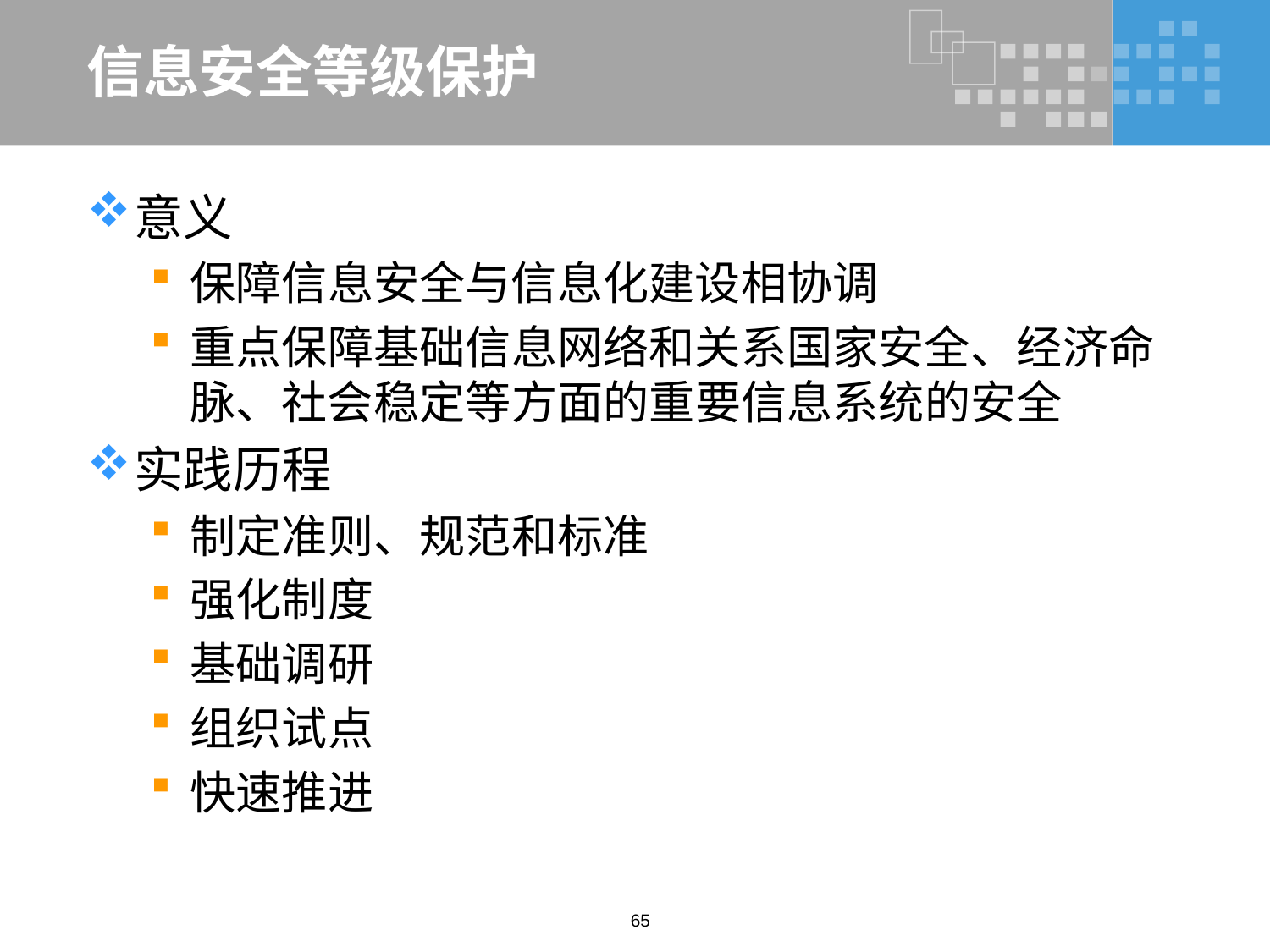

# 信息安全等级保护
意义
保障信息安全与信息化建设相协调
重点保障基础信息网络和关系国家安全、经济命脉、社会稳定等方面的重要信息系统的安全
实践历程
制定准则、规范和标准
强化制度
基础调研
组织试点
快速推进
65